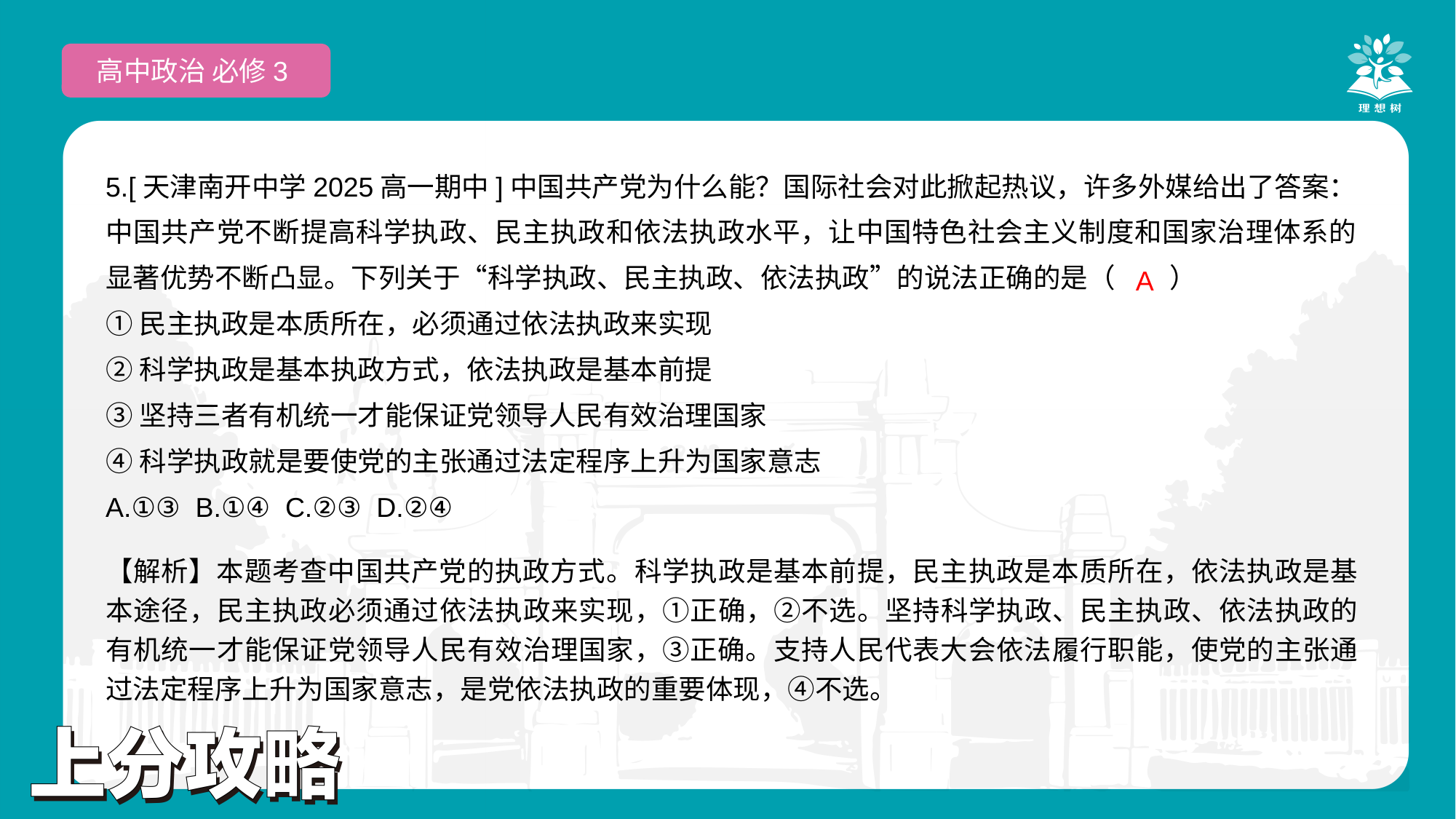

高中政治 必修3
5.[天津南开中学2025高一期中]中国共产党为什么能？国际社会对此掀起热议，许多外媒给出了答案：中国共产党不断提高科学执政、民主执政和依法执政水平，让中国特色社会主义制度和国家治理体系的显著优势不断凸显。下列关于“科学执政、民主执政、依法执政”的说法正确的是（　　）
①民主执政是本质所在，必须通过依法执政来实现
②科学执政是基本执政方式，依法执政是基本前提
③坚持三者有机统一才能保证党领导人民有效治理国家
④科学执政就是要使党的主张通过法定程序上升为国家意志
A.①③  B.①④  C.②③  D.②④
 A
【解析】本题考查中国共产党的执政方式。科学执政是基本前提，民主执政是本质所在，依法执政是基本途径，民主执政必须通过依法执政来实现，①正确，②不选。坚持科学执政、民主执政、依法执政的有机统一才能保证党领导人民有效治理国家，③正确。支持人民代表大会依法履行职能，使党的主张通过法定程序上升为国家意志，是党依法执政的重要体现，④不选。